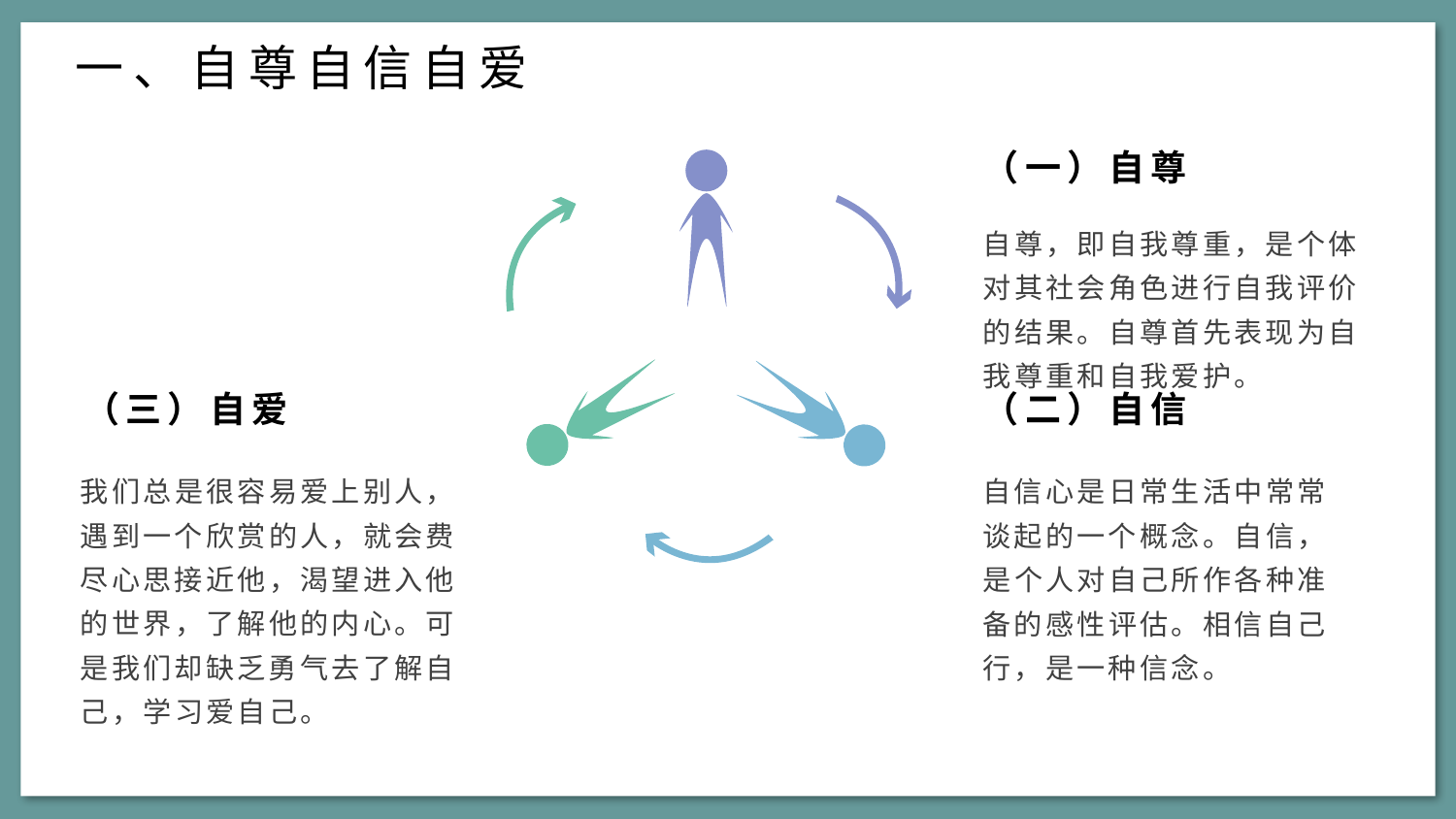

一、自尊自信自爱
（一）自尊

自尊，即自我尊重，是个体对其社会角色进行自我评价的结果。自尊首先表现为自我尊重和自我爱护。

（三）自爱
（二）自信

我们总是很容易爱上别人，遇到一个欣赏的人，就会费尽心思接近他，渴望进入他的世界，了解他的内心。可是我们却缺乏勇气去了解自己，学习爱自己。
自信心是日常生活中常常谈起的一个概念。自信，是个人对自己所作各种准备的感性评估。相信自己行，是一种信念。